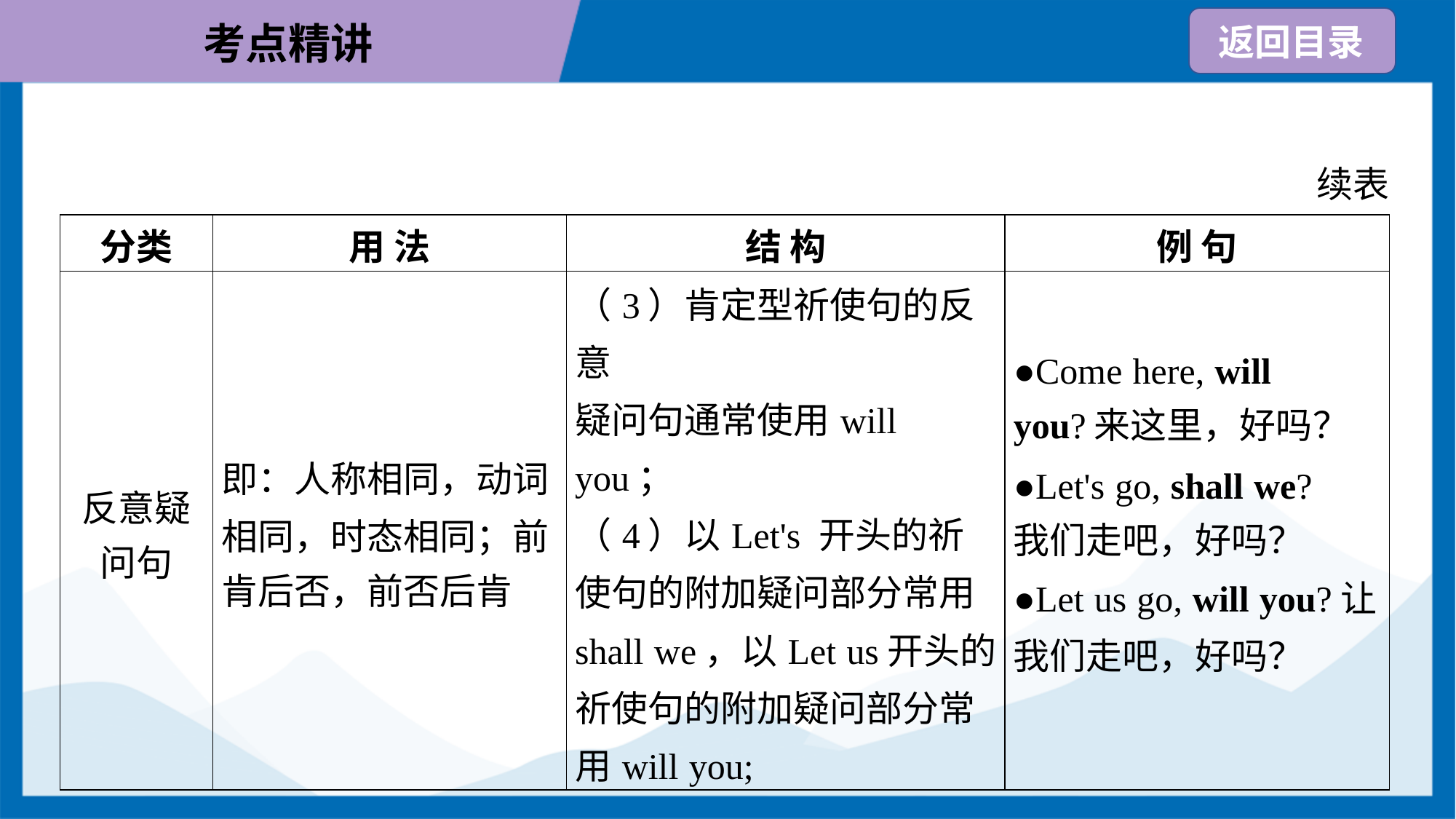

续表
| 分类 | 用 法 | 结 构 | 例 句 |
| --- | --- | --- | --- |
| 反意疑 问句 | 即：人称相同，动词 相同，时态相同；前 肯后否，前否后肯 | （3）肯定型祈使句的反意 疑问句通常使用will you； （4）以Let's 开头的祈使句的附加疑问部分常用shall we，以Let us开头的祈使句的附加疑问部分常用will you; | ●Come here, will you?来这里，好吗？ ●Let's go, shall we? 我们走吧，好吗？ ●Let us go, will you?让我们走吧，好吗？ |